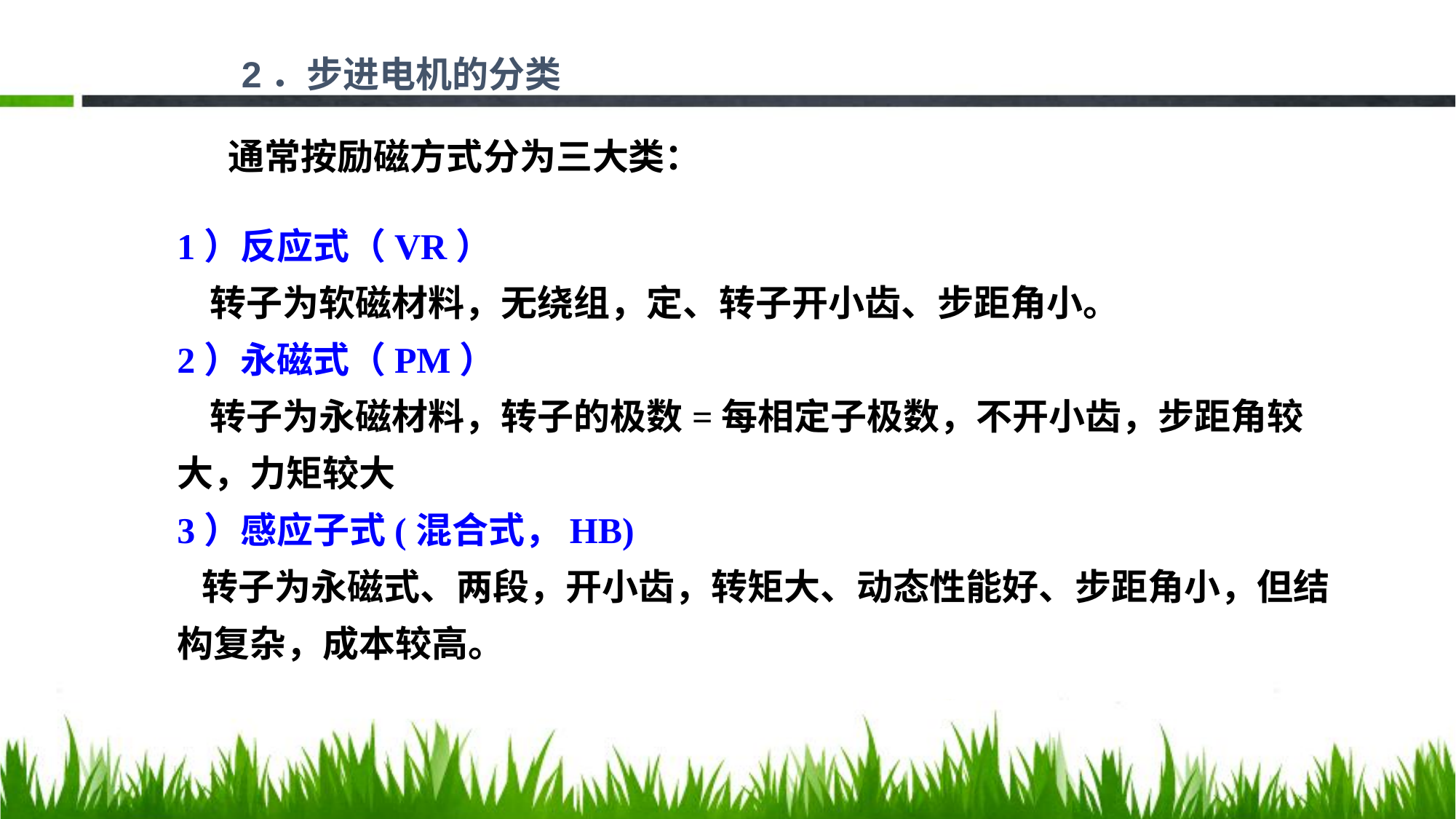

2．步进电机的分类
通常按励磁方式分为三大类：
1）反应式（VR）
   转子为软磁材料，无绕组，定、转子开小齿、步距角小。
2）永磁式（PM）
   转子为永磁材料，转子的极数=每相定子极数，不开小齿，步距角较大，力矩较大
3）感应子式(混合式，HB)
  转子为永磁式、两段，开小齿，转矩大、动态性能好、步距角小，但结构复杂，成本较高。